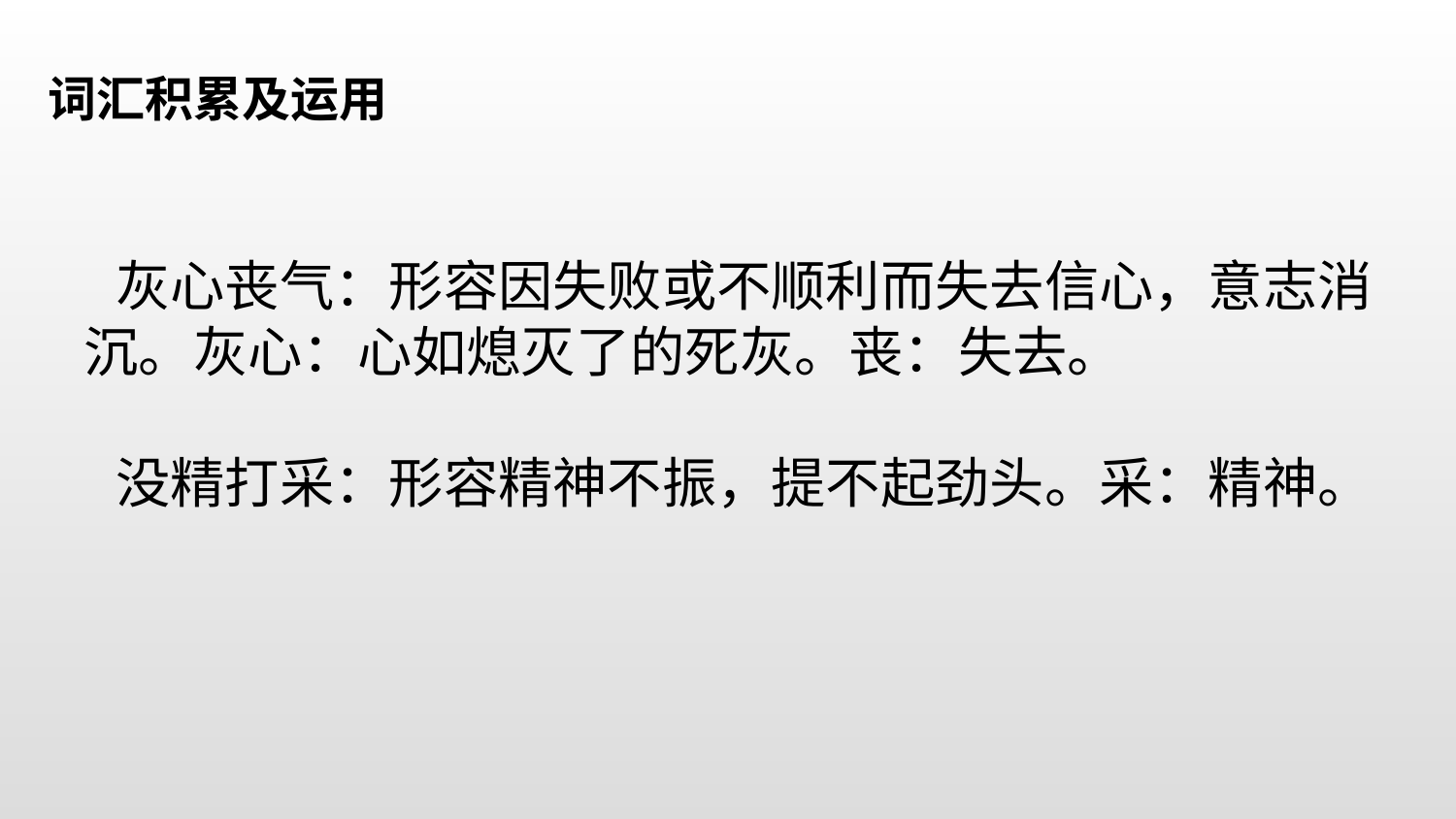

词汇积累及运用
灰心丧气：形容因失败或不顺利而失去信心，意志消沉。灰心：心如熄灭了的死灰。丧：失去。

没精打采：形容精神不振，提不起劲头。采：精神。